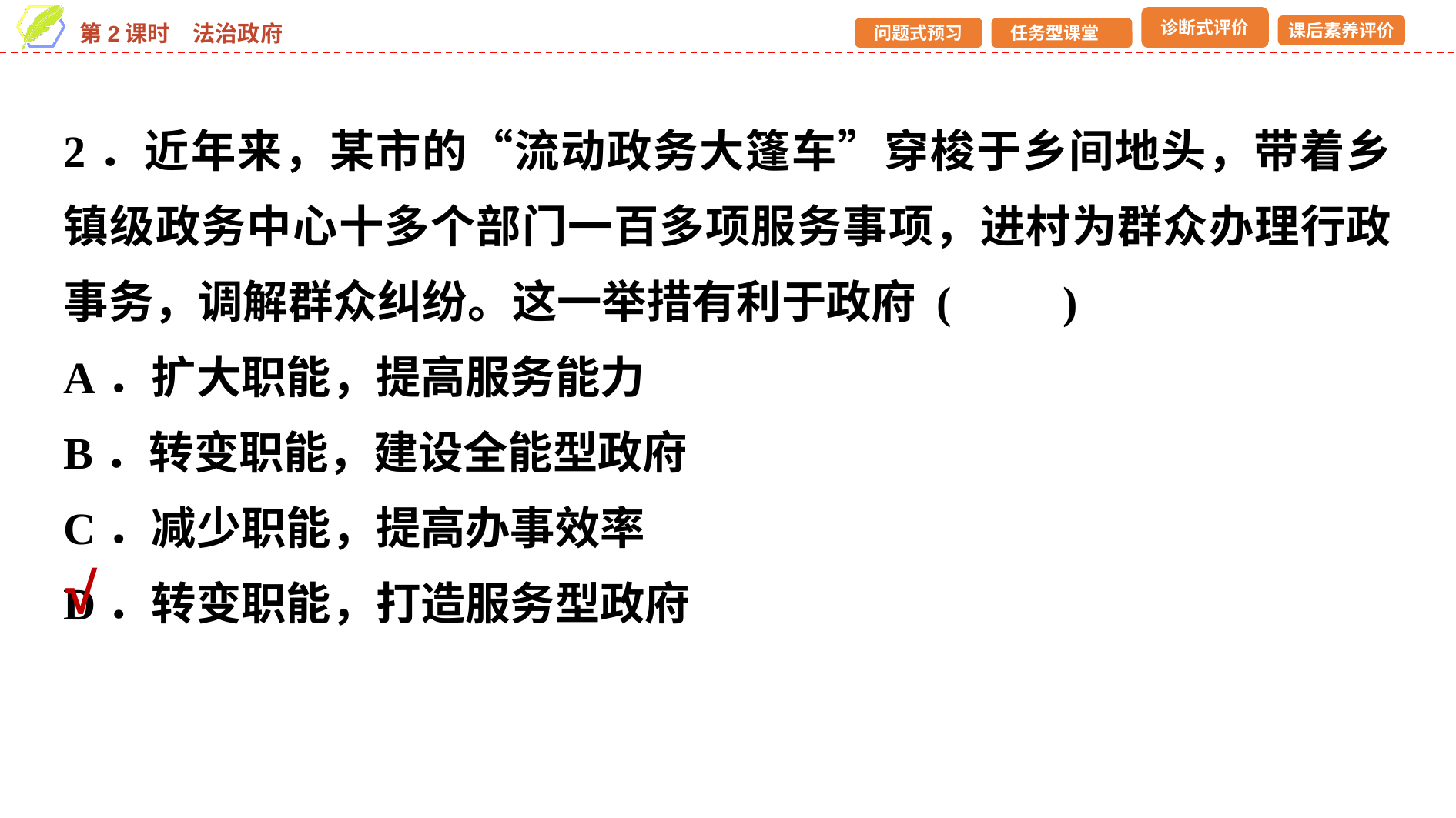

2．近年来，某市的“流动政务大篷车”穿梭于乡间地头，带着乡镇级政务中心十多个部门一百多项服务事项，进村为群众办理行政事务，调解群众纠纷。这一举措有利于政府 (　　)
A．扩大职能，提高服务能力
B．转变职能，建设全能型政府
C．减少职能，提高办事效率
D．转变职能，打造服务型政府
√